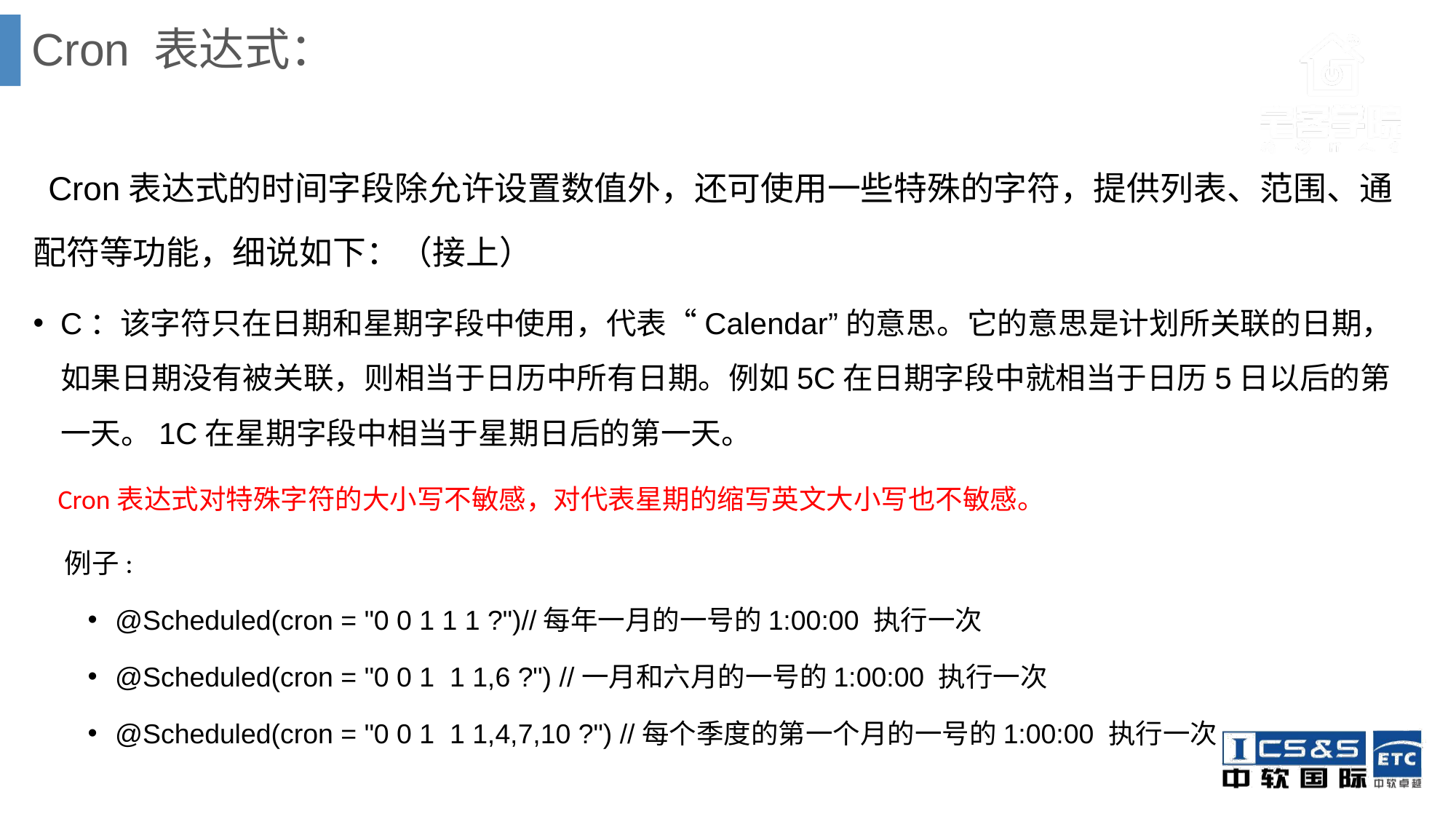

# Cron 表达式：
 Cron表达式的时间字段除允许设置数值外，还可使用一些特殊的字符，提供列表、范围、通配符等功能，细说如下：（接上）
C：该字符只在日期和星期字段中使用，代表“Calendar”的意思。它的意思是计划所关联的日期，如果日期没有被关联，则相当于日历中所有日期。例如5C在日期字段中就相当于日历5日以后的第一天。1C在星期字段中相当于星期日后的第一天。
    Cron表达式对特殊字符的大小写不敏感，对代表星期的缩写英文大小写也不敏感。
    例子:
@Scheduled(cron = "0 0 1 1 1 ?")//每年一月的一号的1:00:00 执行一次
@Scheduled(cron = "0 0 1  1 1,6 ?") //一月和六月的一号的1:00:00 执行一次
@Scheduled(cron = "0 0 1  1 1,4,7,10 ?") //每个季度的第一个月的一号的1:00:00 执行一次